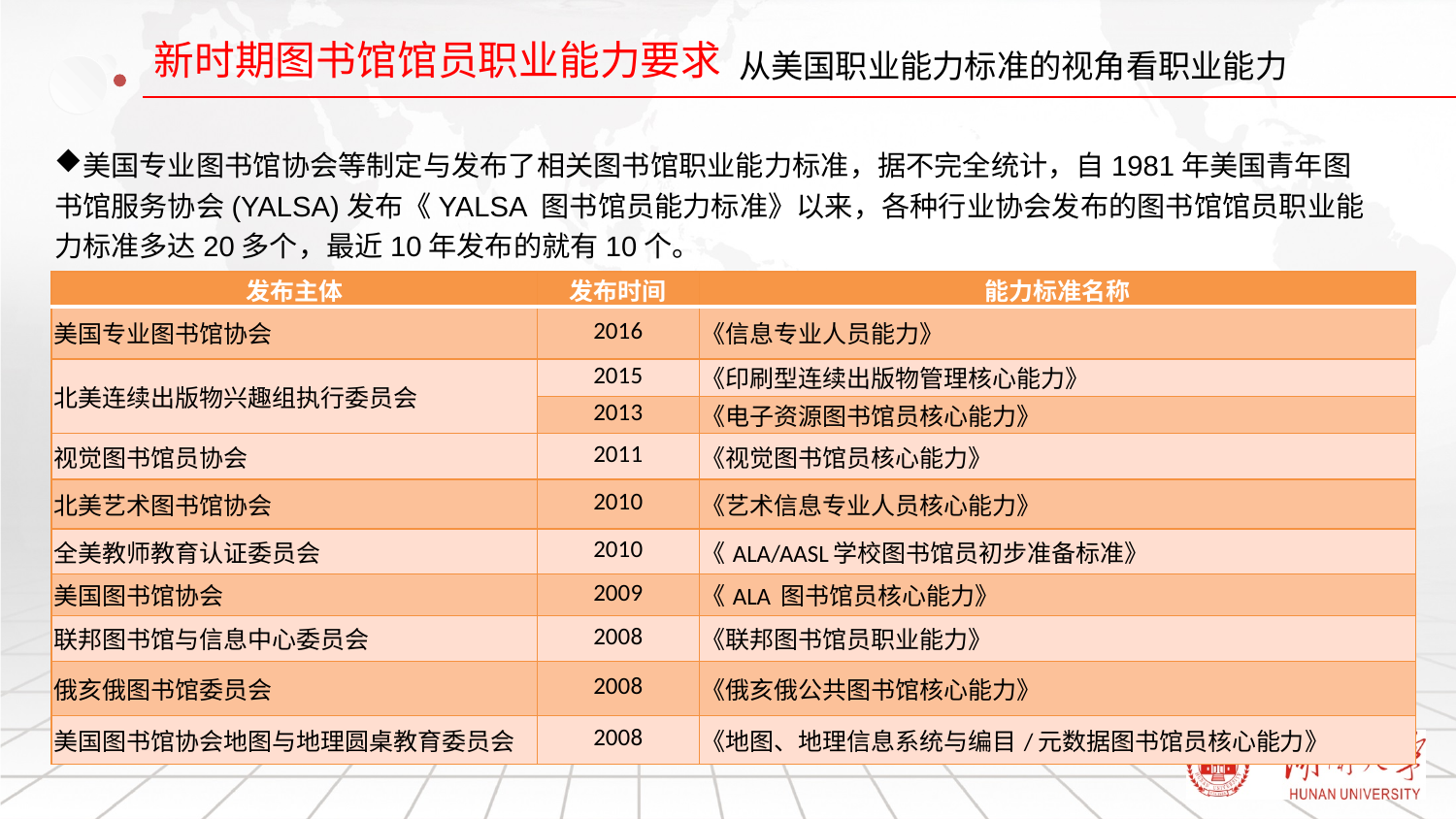

# 从美国职业能力标准的视角看职业能力
美国专业图书馆协会等制定与发布了相关图书馆职业能力标准，据不完全统计，自1981年美国青年图书馆服务协会(YALSA)发布《YALSA 图书馆员能力标准》以来，各种行业协会发布的图书馆馆员职业能力标准多达20多个，最近10年发布的就有10个。
| 发布主体 | 发布时间 | 能力标准名称 |
| --- | --- | --- |
| 美国专业图书馆协会 | 2016 | 《信息专业人员能力》 |
| 北美连续出版物兴趣组执行委员会 | 2015 | 《印刷型连续出版物管理核心能力》 |
|  | 2013 | 《电子资源图书馆员核心能力》 |
| 视觉图书馆员协会 | 2011 | 《视觉图书馆员核心能力》 |
| 北美艺术图书馆协会 | 2010 | 《艺术信息专业人员核心能力》 |
| 全美教师教育认证委员会 | 2010 | 《ALA/AASL学校图书馆员初步准备标准》 |
| 美国图书馆协会 | 2009 | 《ALA 图书馆员核心能力》 |
| 联邦图书馆与信息中心委员会 | 2008 | 《联邦图书馆员职业能力》 |
| 俄亥俄图书馆委员会 | 2008 | 《俄亥俄公共图书馆核心能力》 |
| 美国图书馆协会地图与地理圆桌教育委员会 | 2008 | 《地图、地理信息系统与编目/元数据图书馆员核心能力》 |